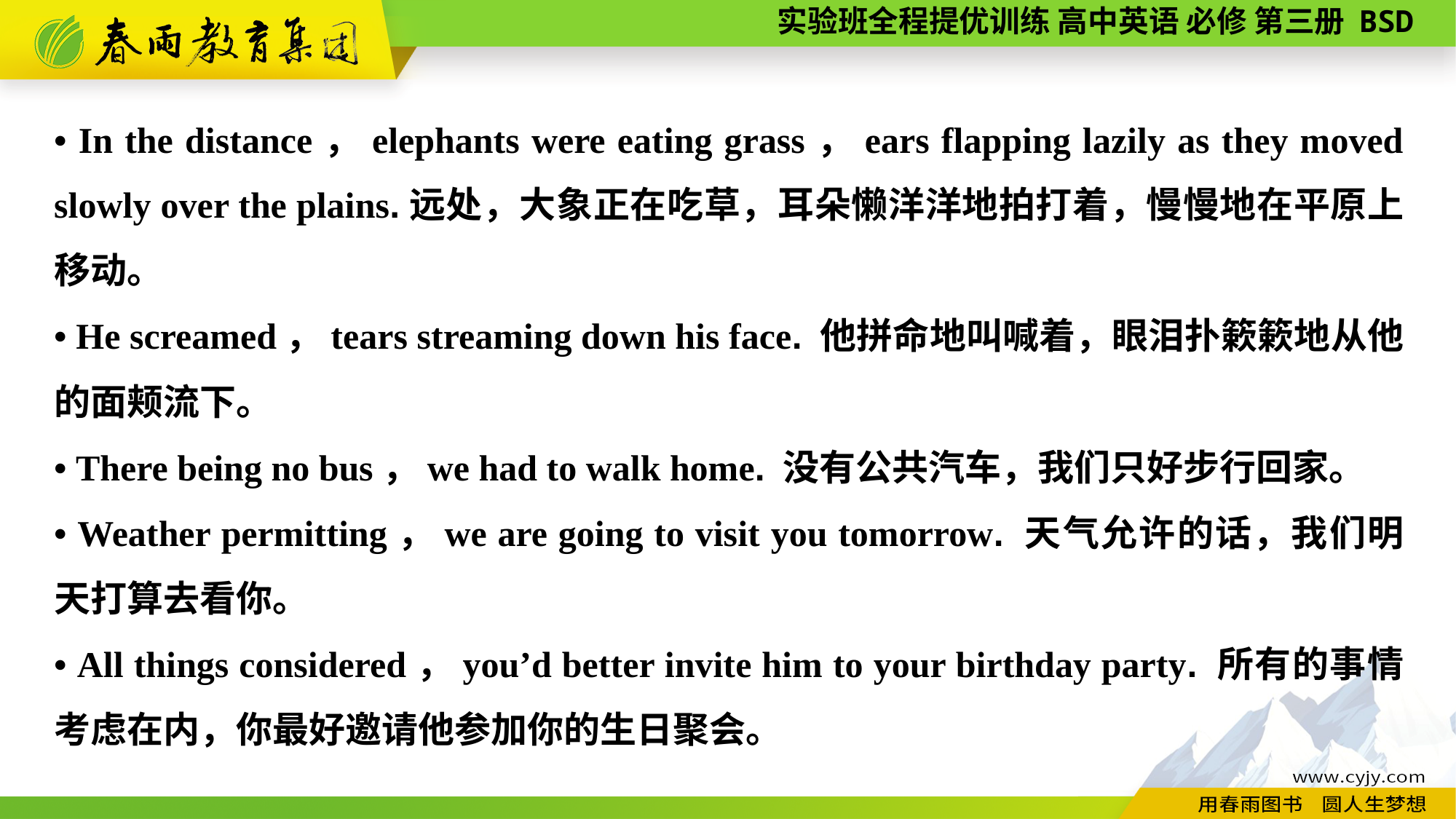

• In the distance，elephants were eating grass，ears flapping lazily as they moved slowly over the plains.远处，大象正在吃草，耳朵懒洋洋地拍打着，慢慢地在平原上移动。
• He screamed，tears streaming down his face. 他拼命地叫喊着，眼泪扑簌簌地从他的面颊流下。
• There being no bus，we had to walk home. 没有公共汽车，我们只好步行回家。
• Weather permitting，we are going to visit you tomorrow. 天气允许的话，我们明天打算去看你。
• All things considered，you’d better invite him to your birthday party. 所有的事情考虑在内，你最好邀请他参加你的生日聚会。